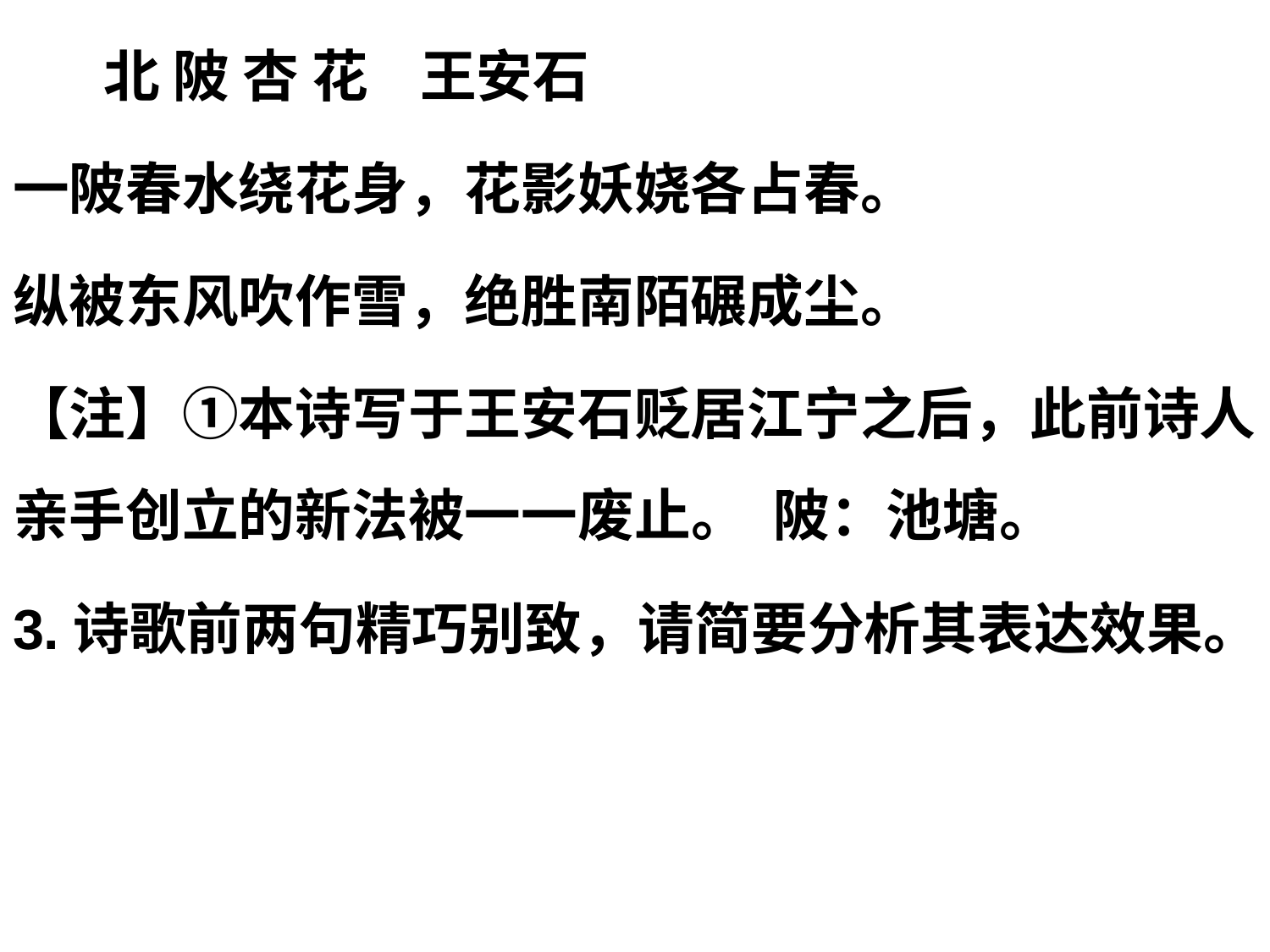

北 陂 杏 花    王安石
一陂春水绕花身，花影妖娆各占春。
纵被东风吹作雪，绝胜南陌碾成尘。
【注】①本诗写于王安石贬居江宁之后，此前诗人亲手创立的新法被一一废止。  陂：池塘。
3.诗歌前两句精巧别致，请简要分析其表达效果。